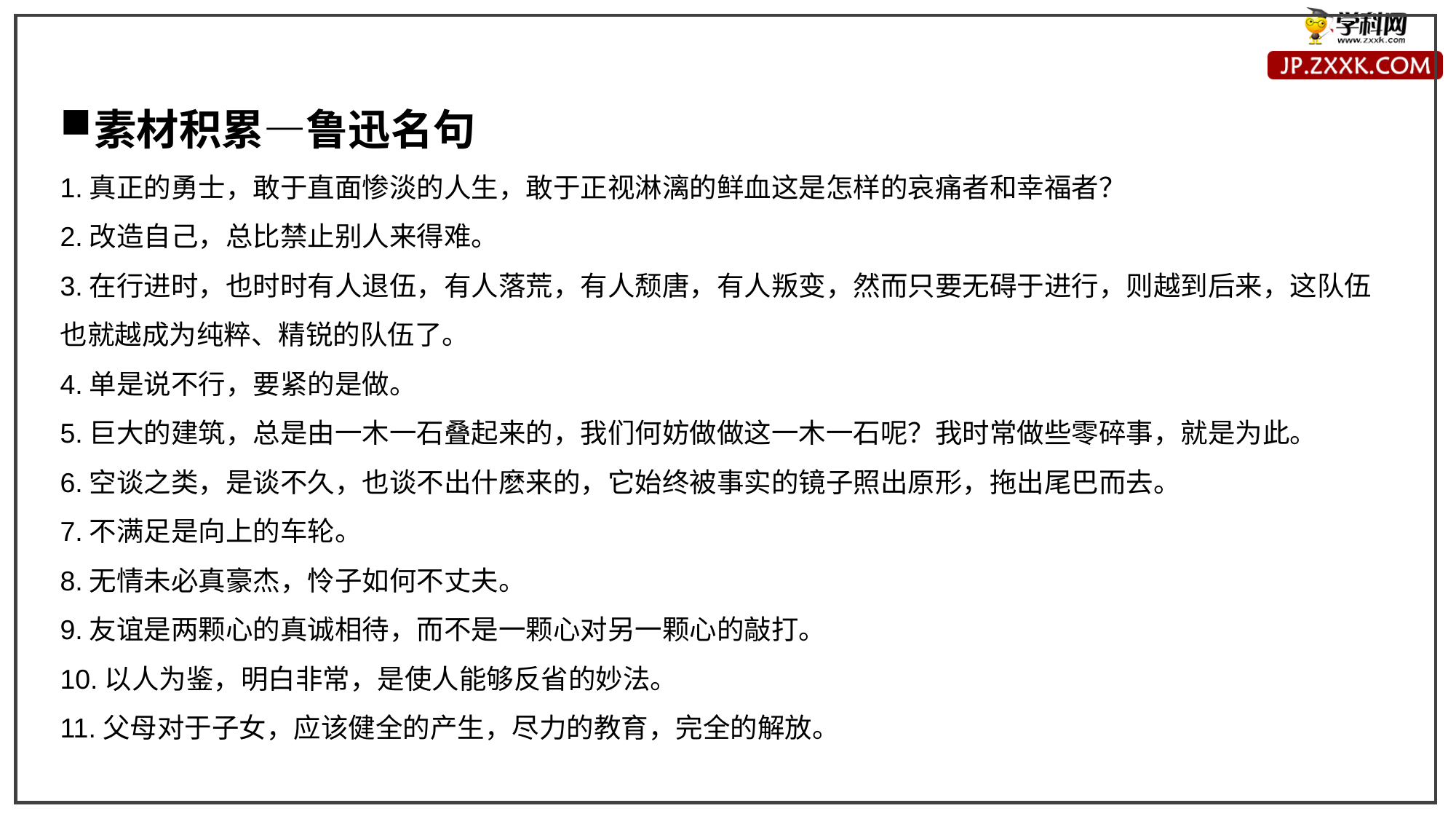

素材积累—鲁迅名句
1.真正的勇士，敢于直面惨淡的人生，敢于正视淋漓的鲜血这是怎样的哀痛者和幸福者？
2.改造自己，总比禁止别人来得难。
3.在行进时，也时时有人退伍，有人落荒，有人颓唐，有人叛变，然而只要无碍于进行，则越到后来，这队伍也就越成为纯粹、精锐的队伍了。
4.单是说不行，要紧的是做。
5.巨大的建筑，总是由一木一石叠起来的，我们何妨做做这一木一石呢？我时常做些零碎事，就是为此。
6.空谈之类，是谈不久，也谈不出什麽来的，它始终被事实的镜子照出原形，拖出尾巴而去。
7.不满足是向上的车轮。
8.无情未必真豪杰，怜子如何不丈夫。
9.友谊是两颗心的真诚相待，而不是一颗心对另一颗心的敲打。
10.以人为鉴，明白非常，是使人能够反省的妙法。
11.父母对于子女，应该健全的产生，尽力的教育，完全的解放。